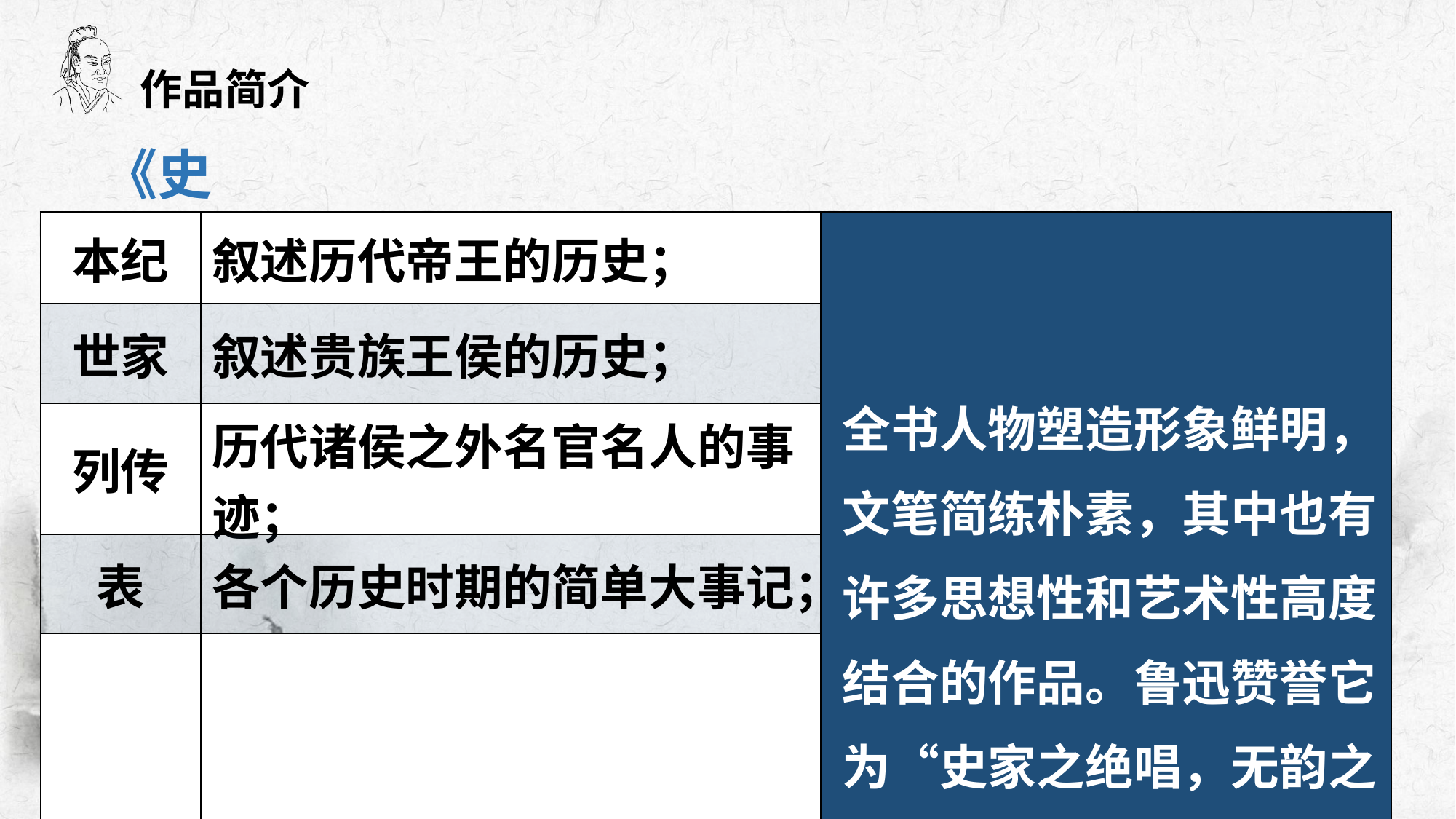

作品简介
《史记》
政论文
| 本纪 | 叙述历代帝王的历史； | 全书人物塑造形象鲜明，文笔简练朴素，其中也有许多思想性和艺术性高度结合的作品。鲁迅赞誉它为“史家之绝唱，无韵之离骚”，意即它既是史学巨著，又是文学巨著。 |
| --- | --- | --- |
| 世家 | 叙述贵族王侯的历史； |  |
| 列传 | 历代诸侯之外名官名人的事迹； |  |
| 表 | 各个历史时期的简单大事记； |  |
| 书 | 记载典章制度，天文地理。 |  |